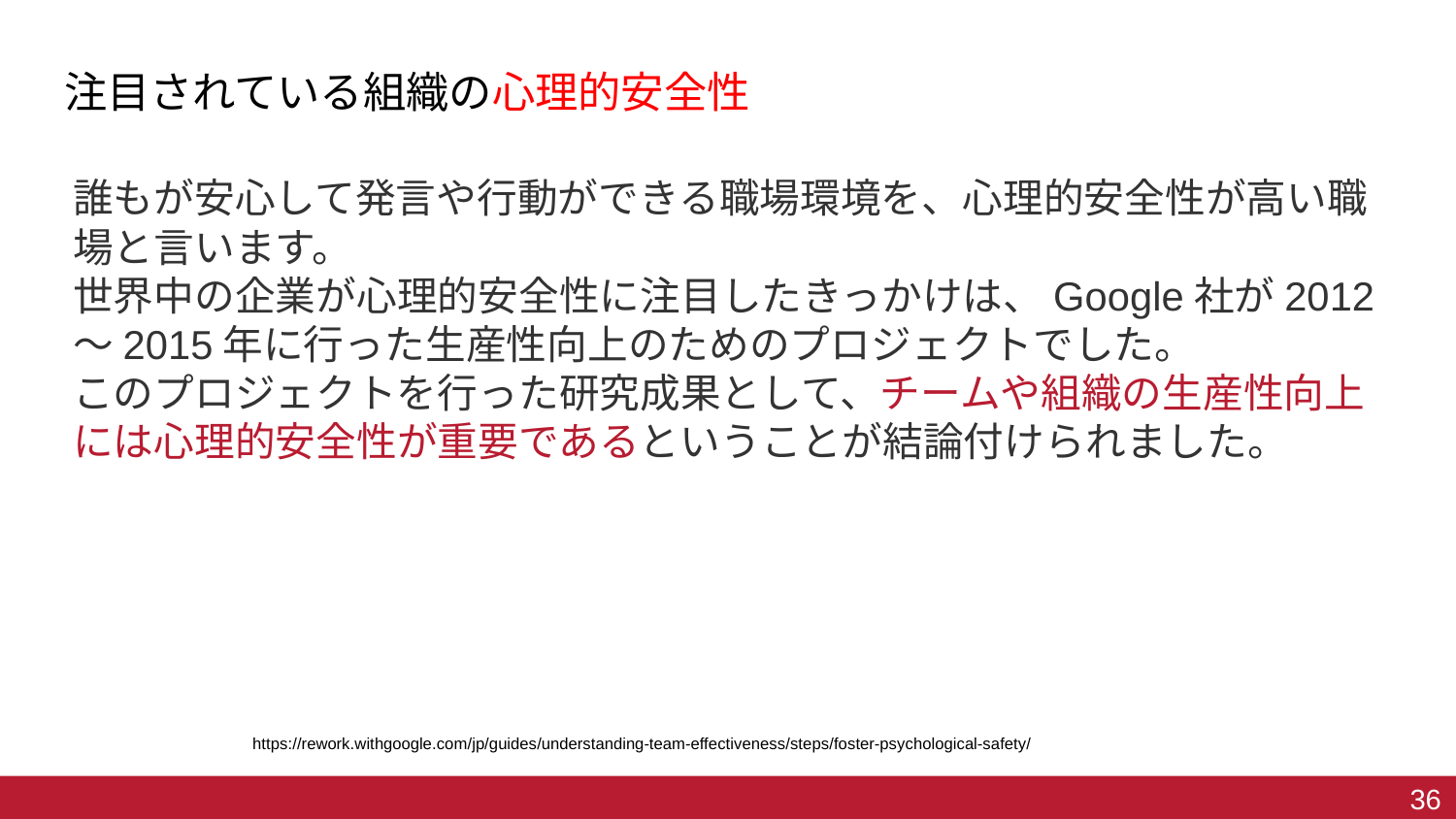

注目されている組織の心理的安全性
誰もが安心して発言や行動ができる職場環境を、心理的安全性が高い職場と言います。
世界中の企業が心理的安全性に注目したきっかけは、Google社が2012～2015年に行った生産性向上のためのプロジェクトでした。
このプロジェクトを行った研究成果として、チームや組織の生産性向上には心理的安全性が重要であるということが結論付けられました。
https://rework.withgoogle.com/jp/guides/understanding-team-effectiveness/steps/foster-psychological-safety/
36